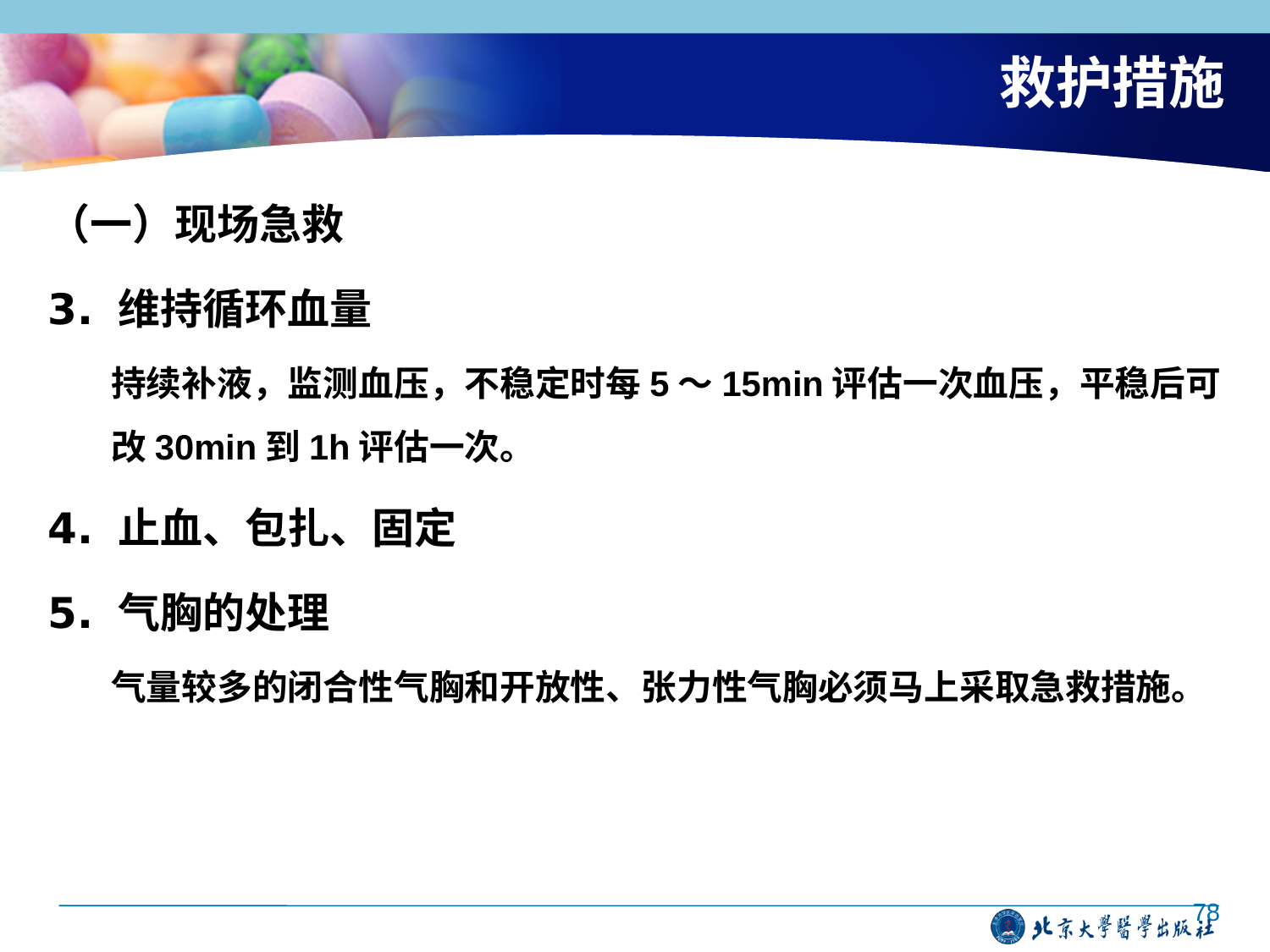

# 救护措施
（一）现场急救
3. 维持循环血量
持续补液，监测血压，不稳定时每5～15min评估一次血压，平稳后可改30min到1h评估一次。
4. 止血、包扎、固定
5. 气胸的处理
气量较多的闭合性气胸和开放性、张力性气胸必须马上采取急救措施。

78